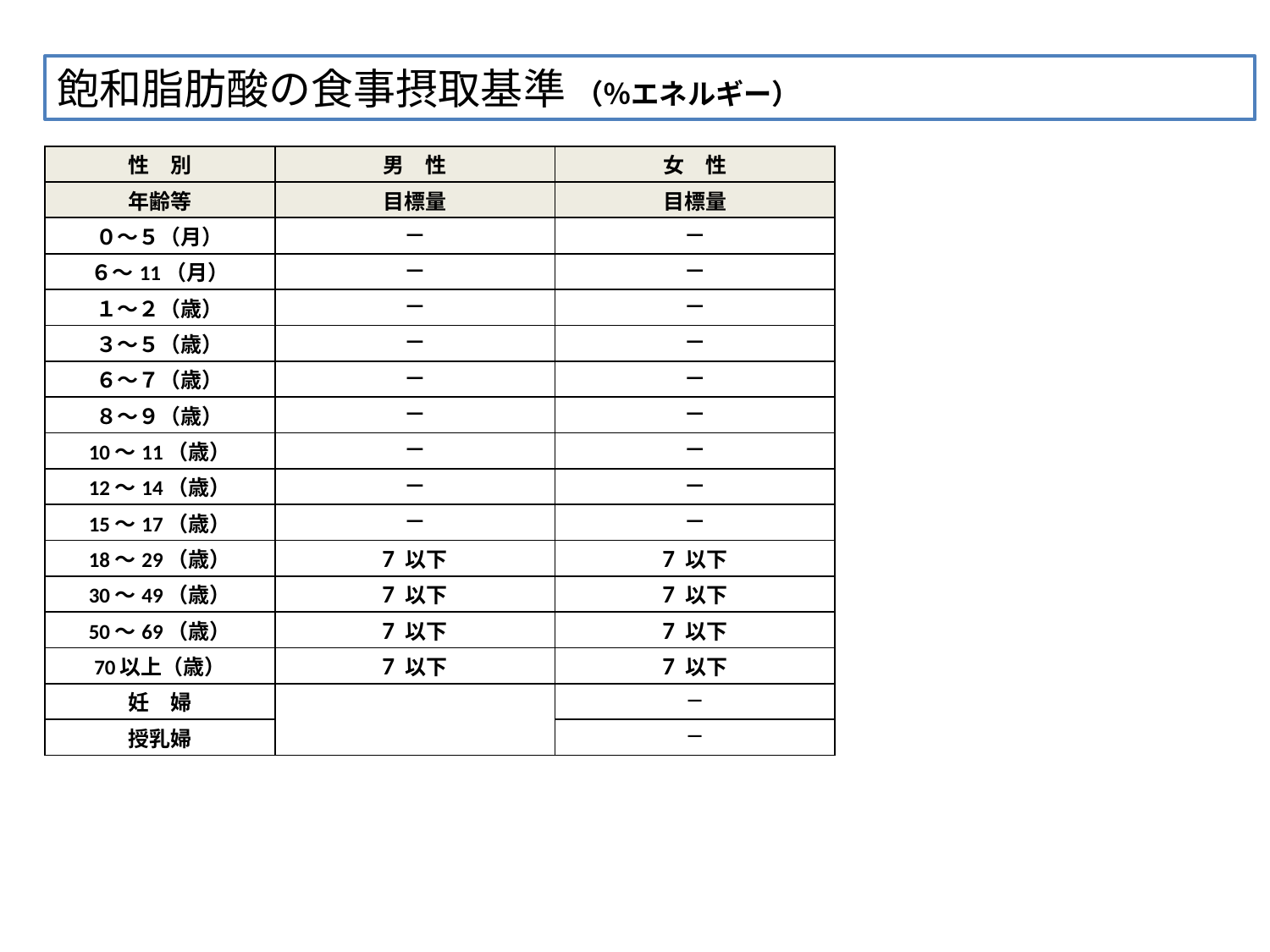

飽和脂肪酸の食事摂取基準 （％エネルギー）
| 性　別 | 男　性 | 女　性 |
| --- | --- | --- |
| 年齢等 | 目標量 | 目標量 |
| ０～５（月） | ― | ― |
| ６～11（月） | ― | ― |
| １～２（歳） | ― | ― |
| ３～５（歳） | ― | ― |
| ６～７（歳） | ― | ― |
| ８～９（歳） | ― | ― |
| 10～11（歳） | ― | ― |
| 12～14（歳） | ― | ― |
| 15～17（歳） | ― | ― |
| 18～29（歳） | 7 以下 | 7 以下 |
| 30～49（歳） | 7 以下 | 7 以下 |
| 50～69（歳） | 7 以下 | 7 以下 |
| 70以上（歳） | 7 以下 | 7 以下 |
| 妊　婦 |  | ― |
| 授乳婦 |  | ― |